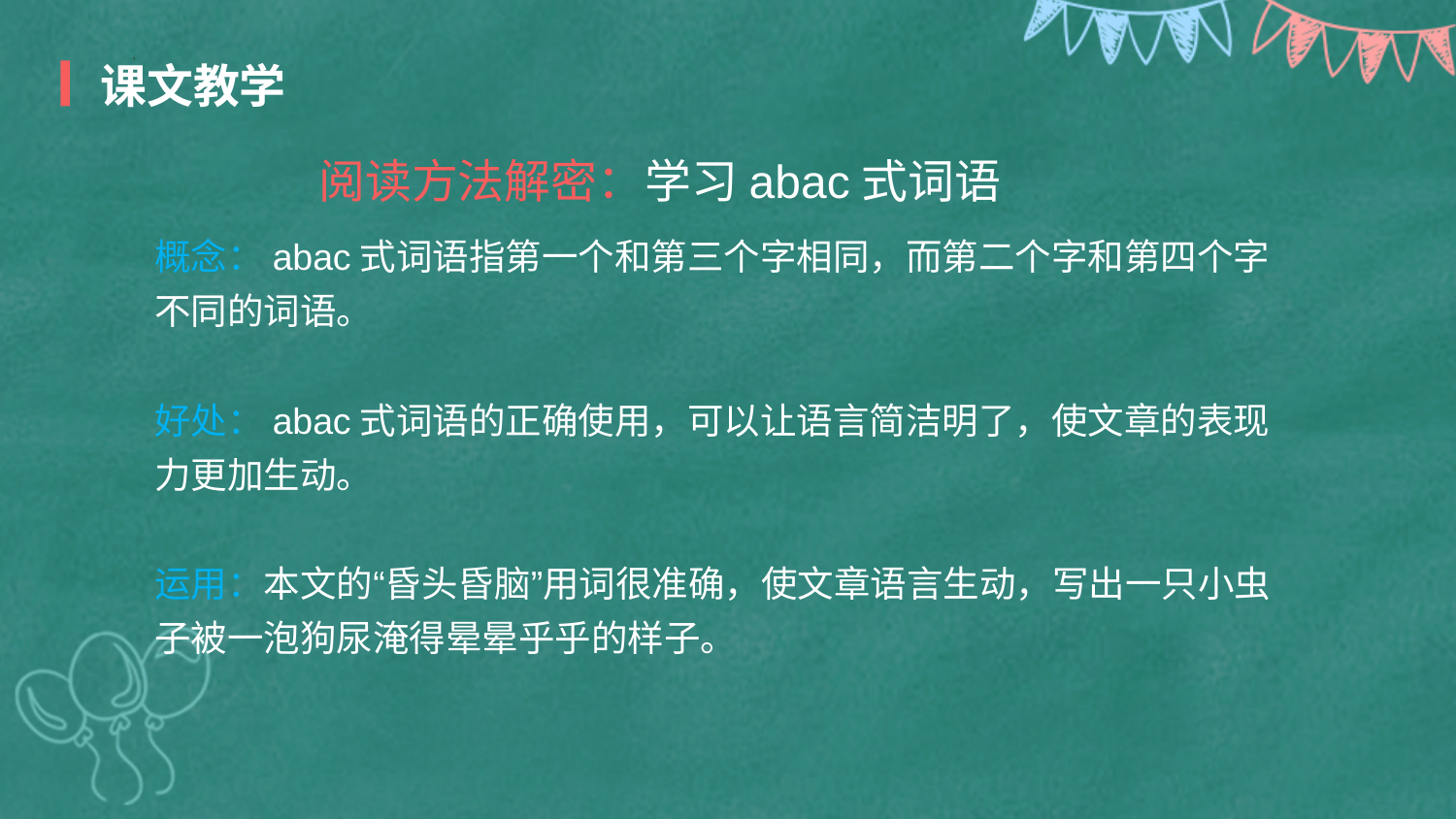

课文教学

阅读方法解密：学习abac式词语
概念：abac式词语指第一个和第三个字相同，而第二个字和第四个字不同的词语。
好处：abac式词语的正确使用，可以让语言简洁明了，使文章的表现力更加生动。
运用：本文的“昏头昏脑”用词很准确，使文章语言生动，写出一只小虫子被一泡狗尿淹得晕晕乎乎的样子。